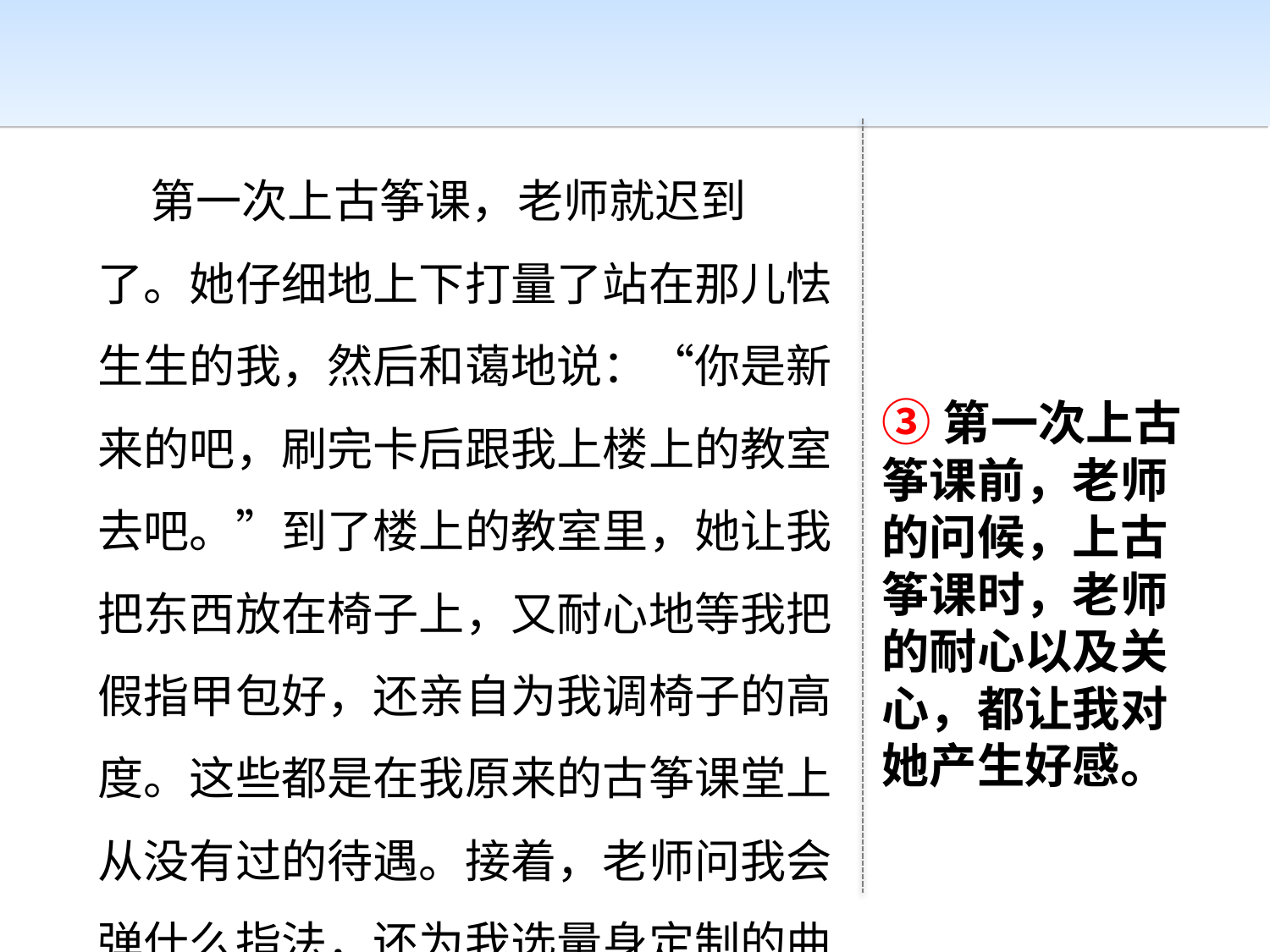

第一次上古筝课，老师就迟到了。她仔细地上下打量了站在那儿怯生生的我，然后和蔼地说：“你是新来的吧，刷完卡后跟我上楼上的教室去吧。”到了楼上的教室里，她让我把东西放在椅子上，又耐心地等我把假指甲包好，还亲自为我调椅子的高度。这些都是在我原来的古筝课堂上从没有过的待遇。接着，老师问我会弹什么指法，还为我选量身定制的曲子。③
③第一次上古筝课前，老师的问候，上古筝课时，老师的耐心以及关心，都让我对她产生好感。